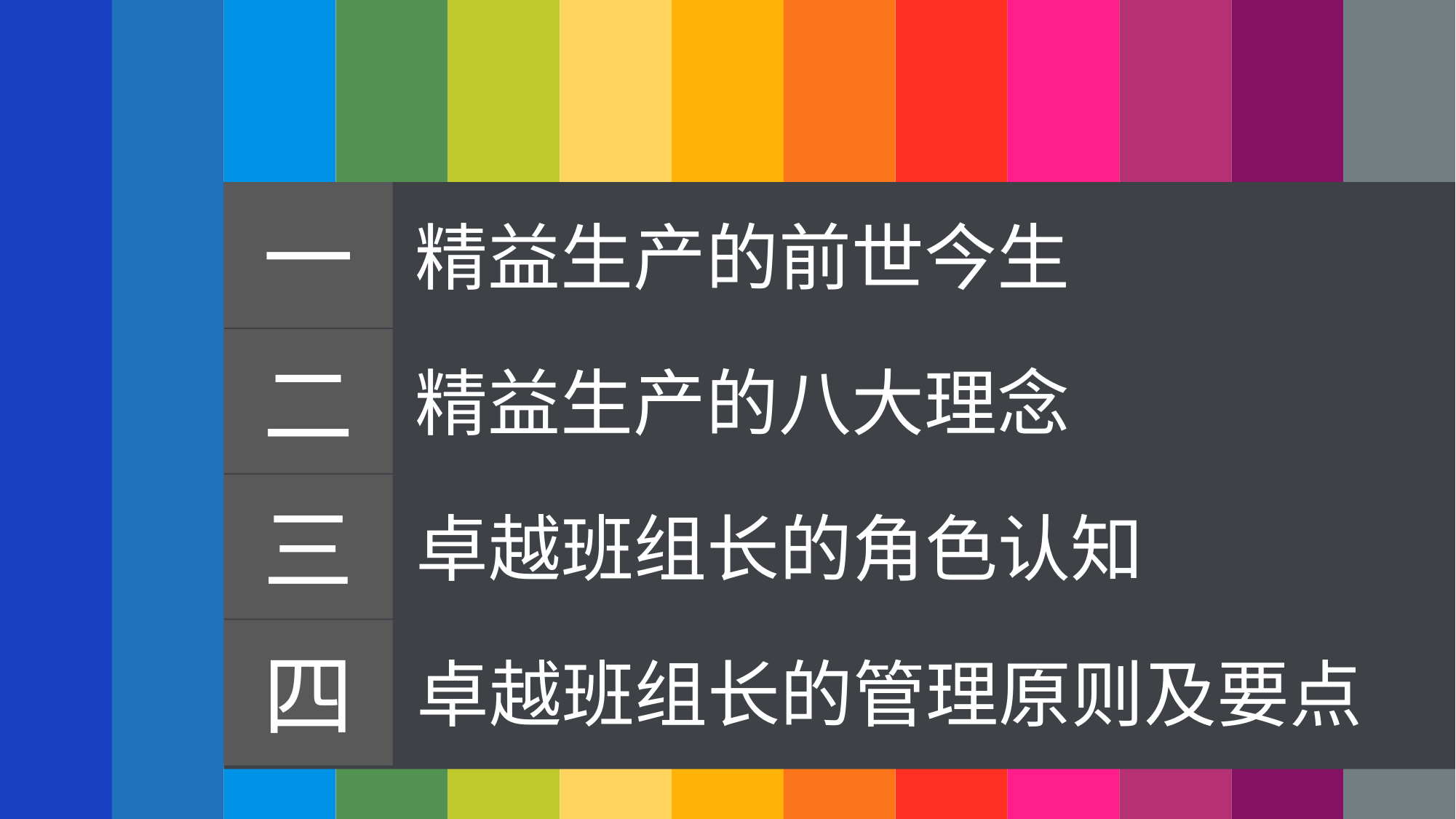

一
精益生产的前世今生

二
精益生产的八大理念

三
卓越班组长的角色认知

四
卓越班组长的管理原则及要点